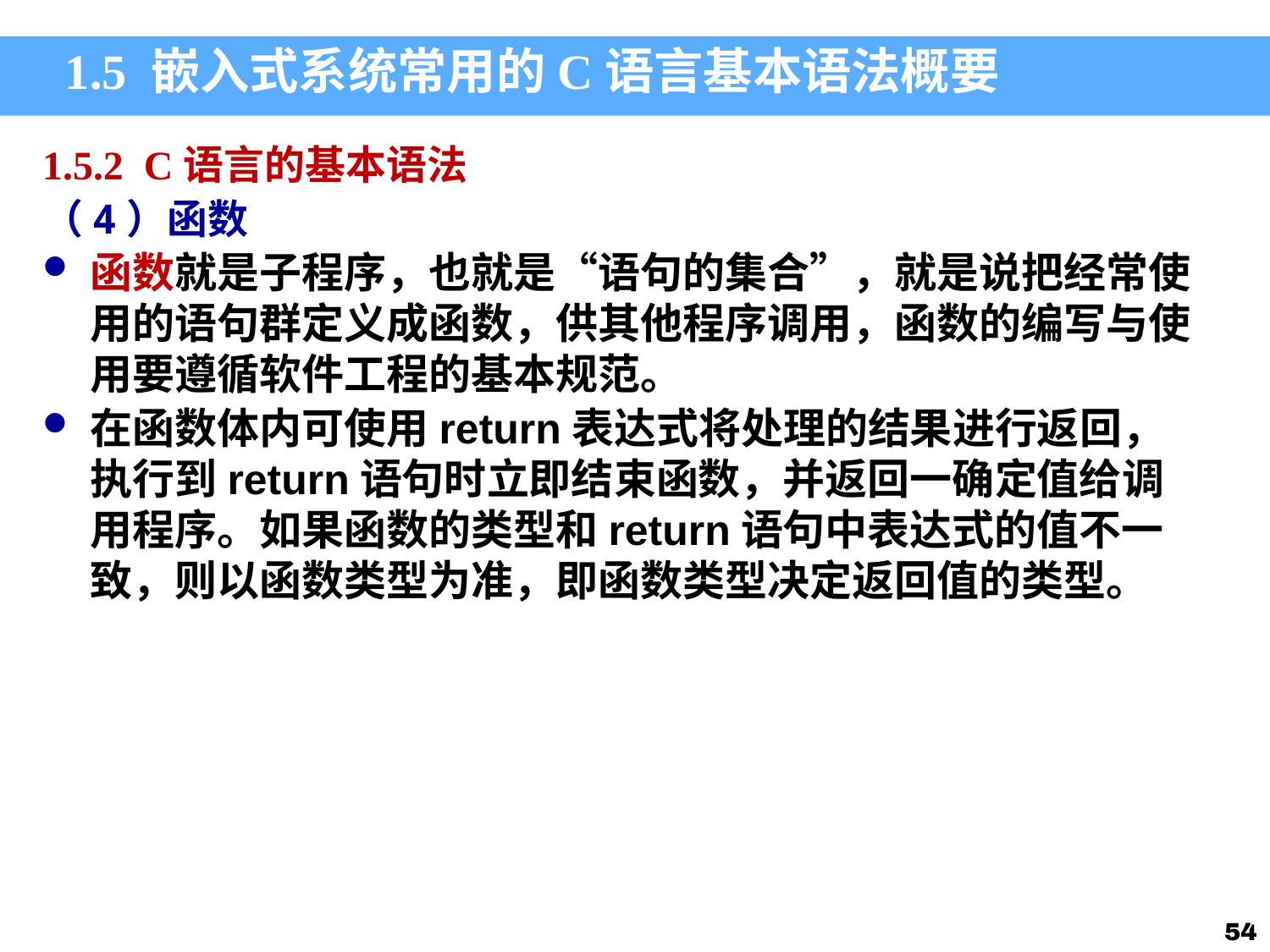

1.5 嵌入式系统常用的C语言基本语法概要
1.5.2  C语言的基本语法
（4）函数
函数就是子程序，也就是“语句的集合”，就是说把经常使用的语句群定义成函数，供其他程序调用，函数的编写与使用要遵循软件工程的基本规范。
在函数体内可使用return表达式将处理的结果进行返回，执行到return语句时立即结束函数，并返回一确定值给调用程序。如果函数的类型和return语句中表达式的值不一致，则以函数类型为准，即函数类型决定返回值的类型。
54